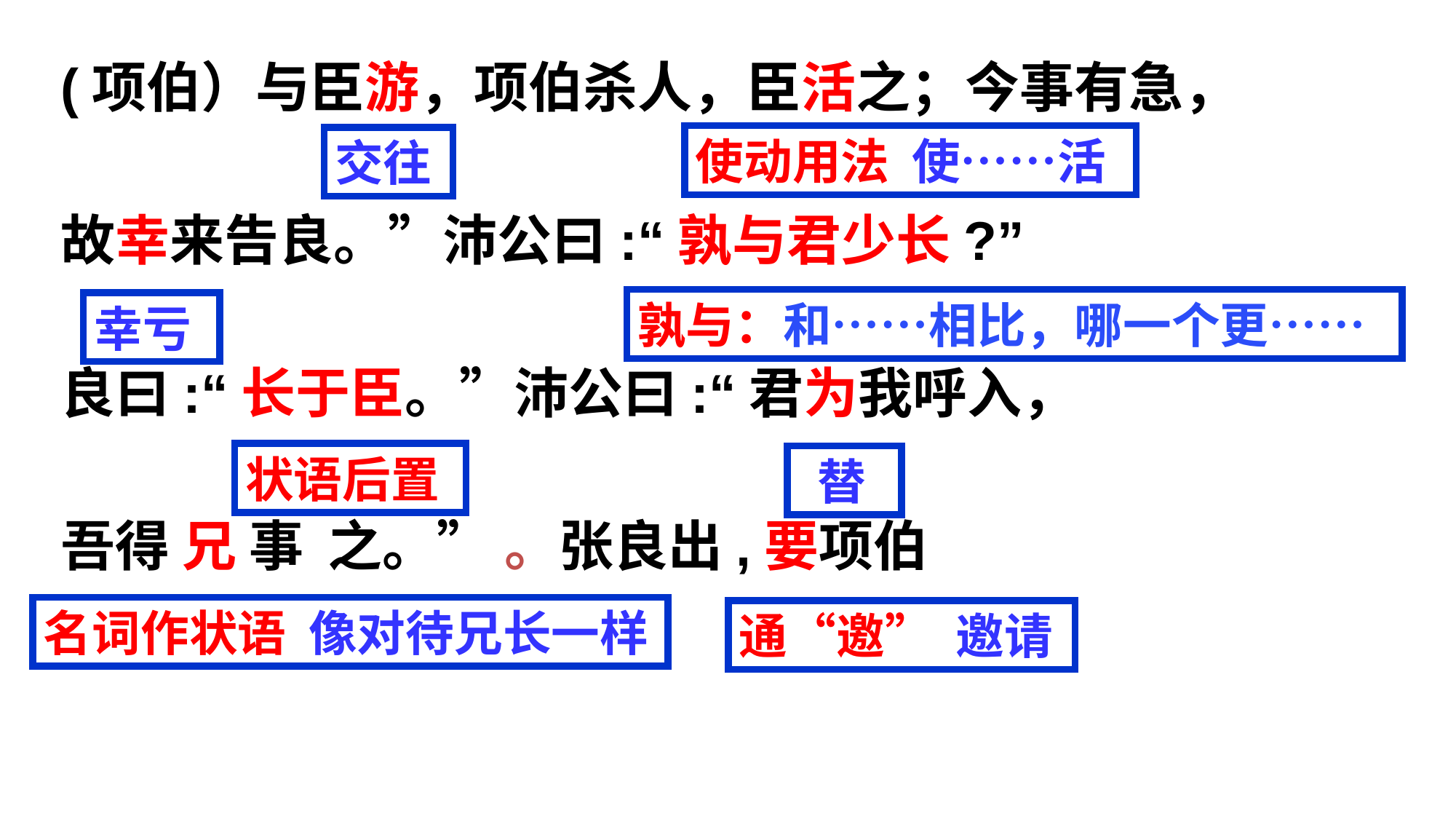

(项伯）与臣游，项伯杀人，臣活之；今事有急，

故幸来告良。”沛公曰:“孰与君少长?”

良曰:“长于臣。”沛公曰:“君为我呼入，

吾得 兄 事  之。” 。张良出,要项伯

使动用法  使……活
交往
孰与：和……相比，哪一个更……
幸亏
状语后置
 替
名词作状语  像对待兄长一样
通“邀”  邀请